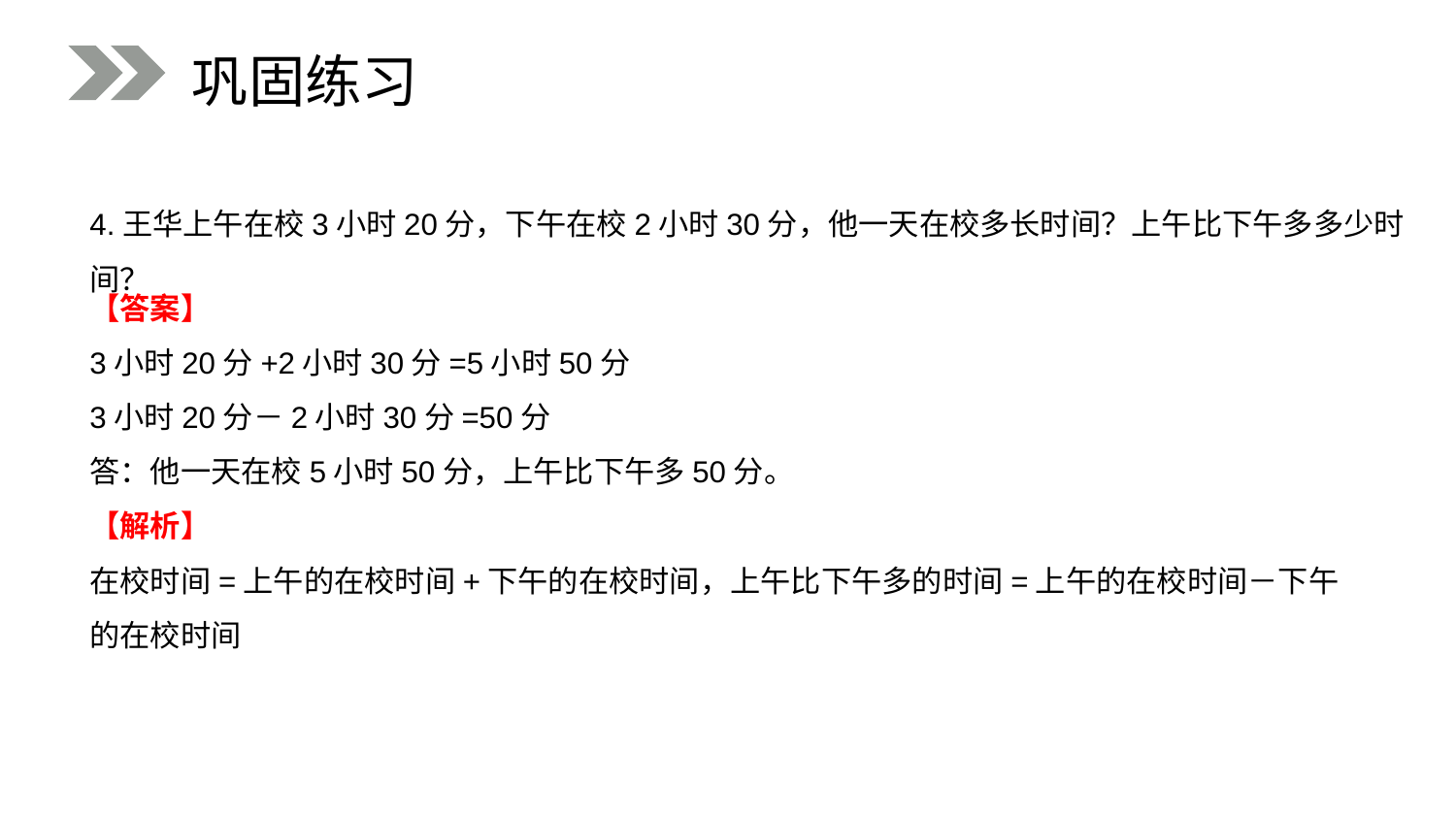

巩固练习
4.王华上午在校3小时20分，下午在校2小时30分，他一天在校多长时间？上午比下午多多少时间？
【答案】
3小时20分+2小时30分=5小时50分
3小时20分－2小时30分=50分
答：他一天在校5小时50分，上午比下午多50分。
【解析】
在校时间=上午的在校时间+下午的在校时间，上午比下午多的时间=上午的在校时间－下午的在校时间